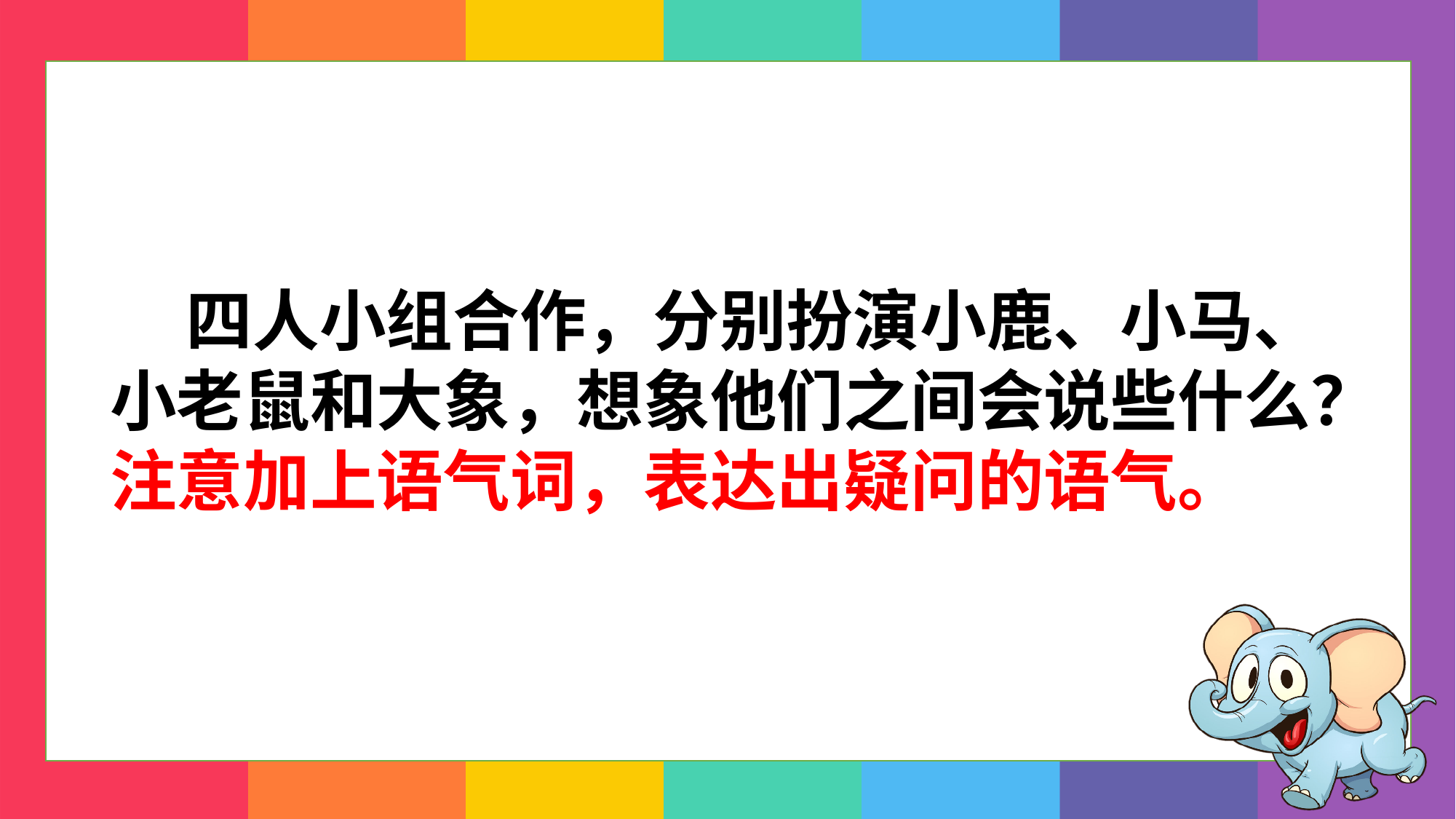

四人小组合作，分别扮演小鹿、小马、小老鼠和大象，想象他们之间会说些什么？
注意加上语气词，表达出疑问的语气。